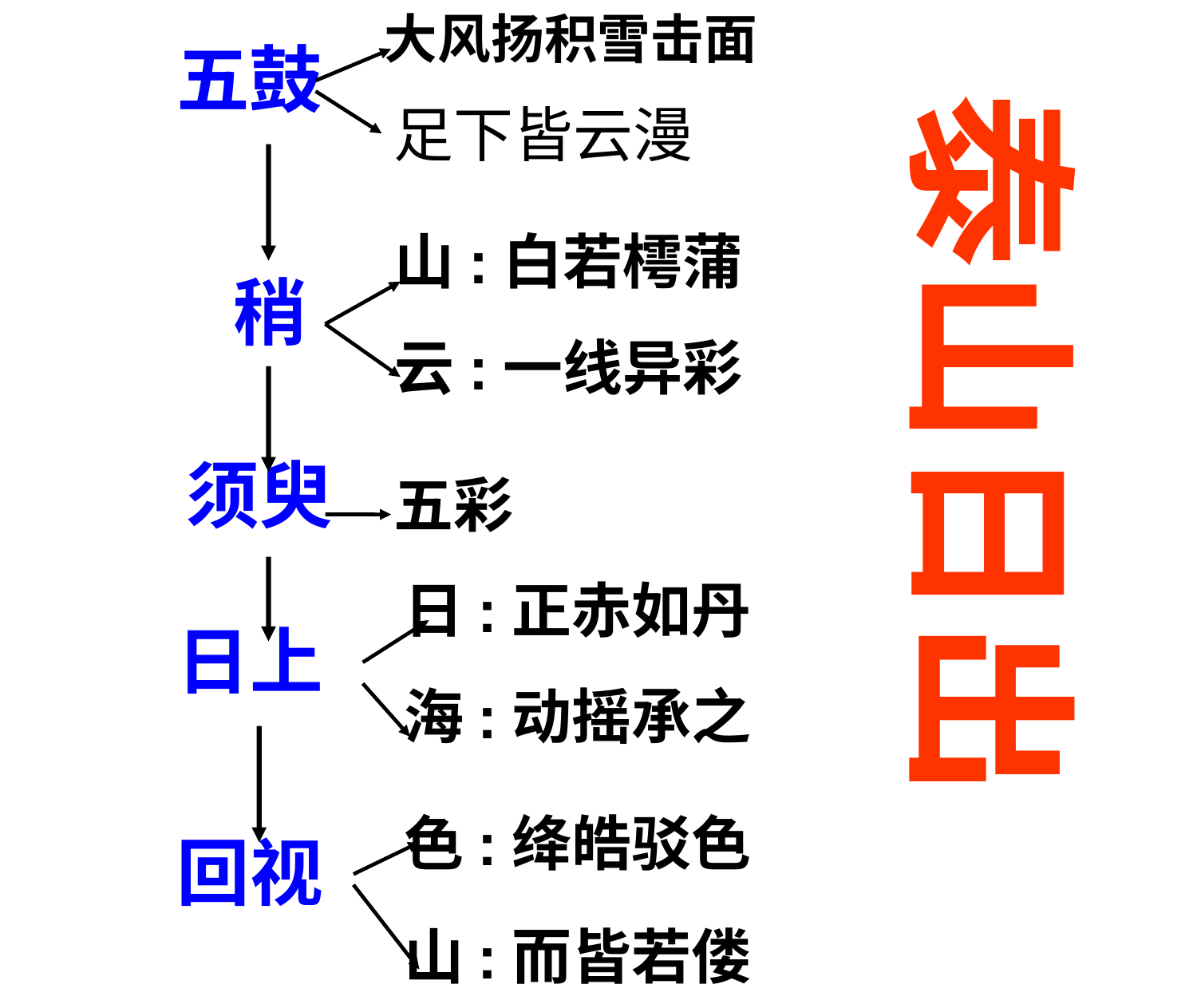

大风扬积雪击面
五鼓

泰山日出

足下皆云漫

山:白若樗蒲
稍

云:一线异彩

须臾
五彩

日:正赤如丹
日上

海:动摇承之

色:绛皓驳色
回视

山:而皆若偻